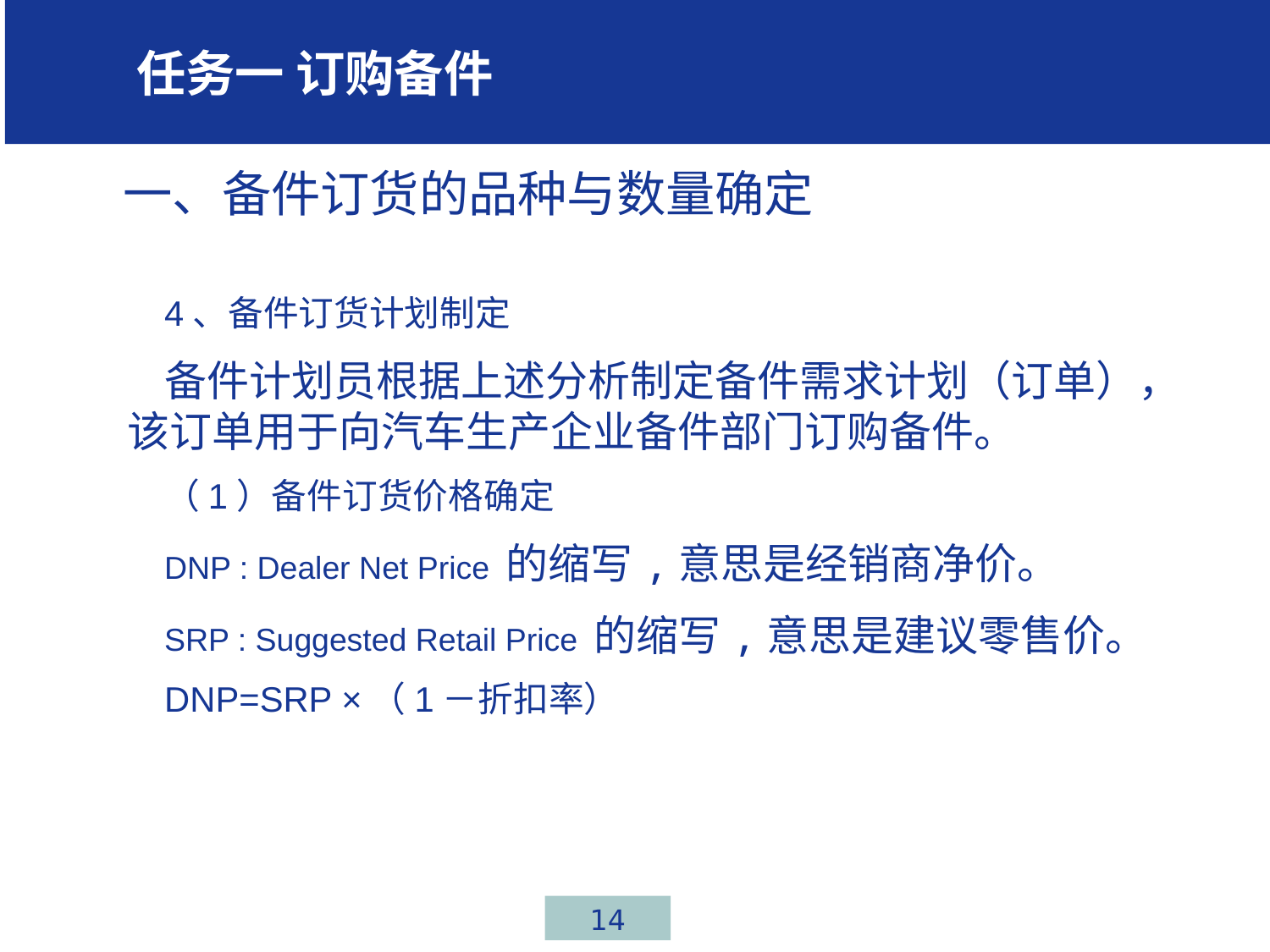

# 车间修理类型
学任务一 订购备件任务一、汽车行业介绍
    一、备件订货的品种与数量确定
4、备件订货计划制定
备件计划员根据上述分析制定备件需求计划（订单），该订单用于向汽车生产企业备件部门订购备件。
（1）备件订货价格确定
DNP : Dealer Net Price 的缩写,意思是经销商净价。
SRP : Suggested Retail Price 的缩写,意思是建议零售价。
DNP=SRP ×（1－折扣率）

14